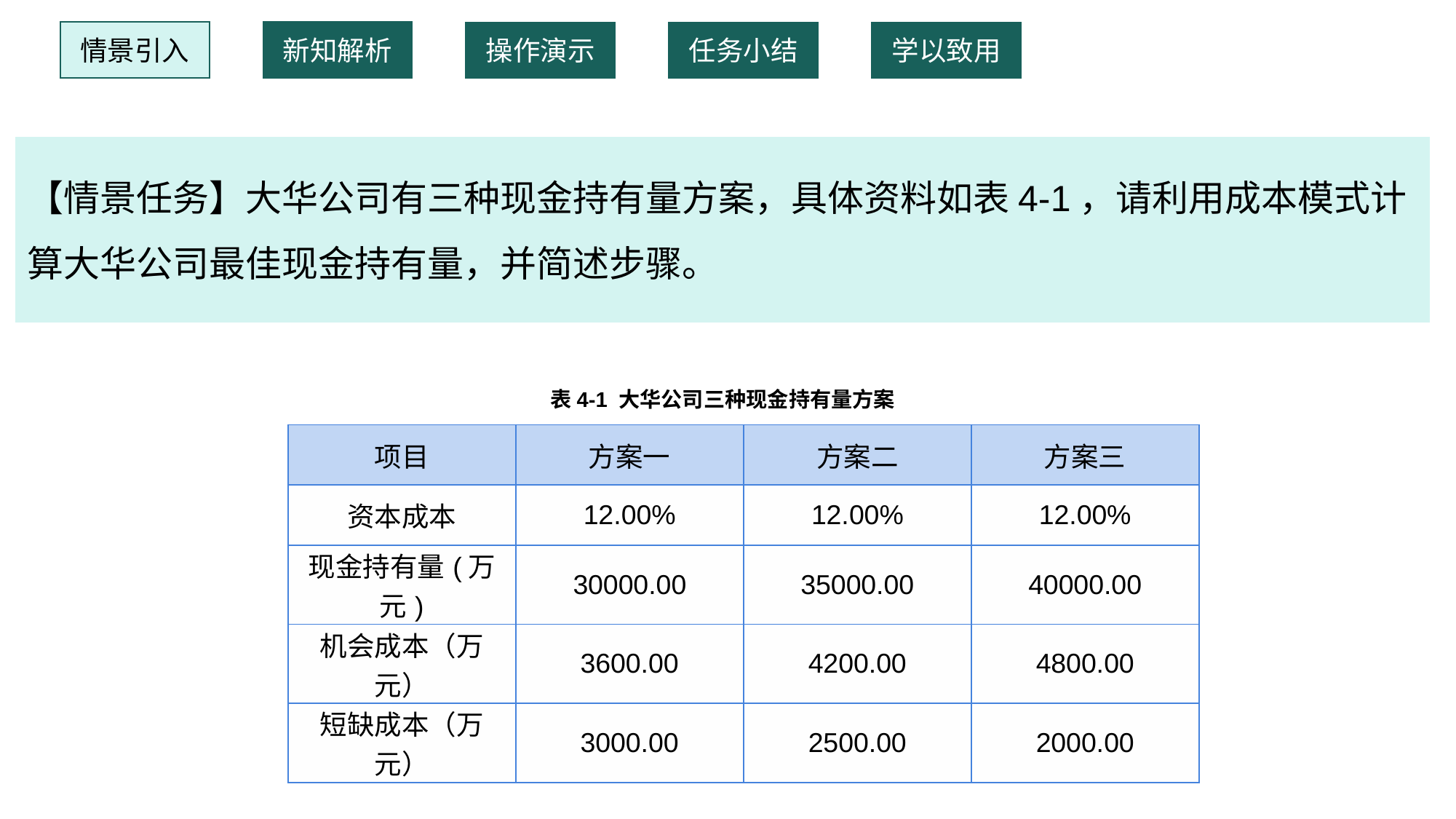

情景引入
新知解析
操作演示
任务小结
学以致用

【情景任务】大华公司有三种现金持有量方案，具体资料如表4-1，请利用成本模式计算大华公司最佳现金持有量，并简述步骤。

表4-1 大华公司三种现金持有量方案
| 项目 | 方案一 | 方案二 | 方案三 |
| --- | --- | --- | --- |
| 资本成本 | 12.00% | 12.00% | 12.00% |
| 现金持有量(万元) | 30000.00 | 35000.00 | 40000.00 |
| 机会成本（万元） | 3600.00 | 4200.00 | 4800.00 |
| 短缺成本（万元） | 3000.00 | 2500.00 | 2000.00 |